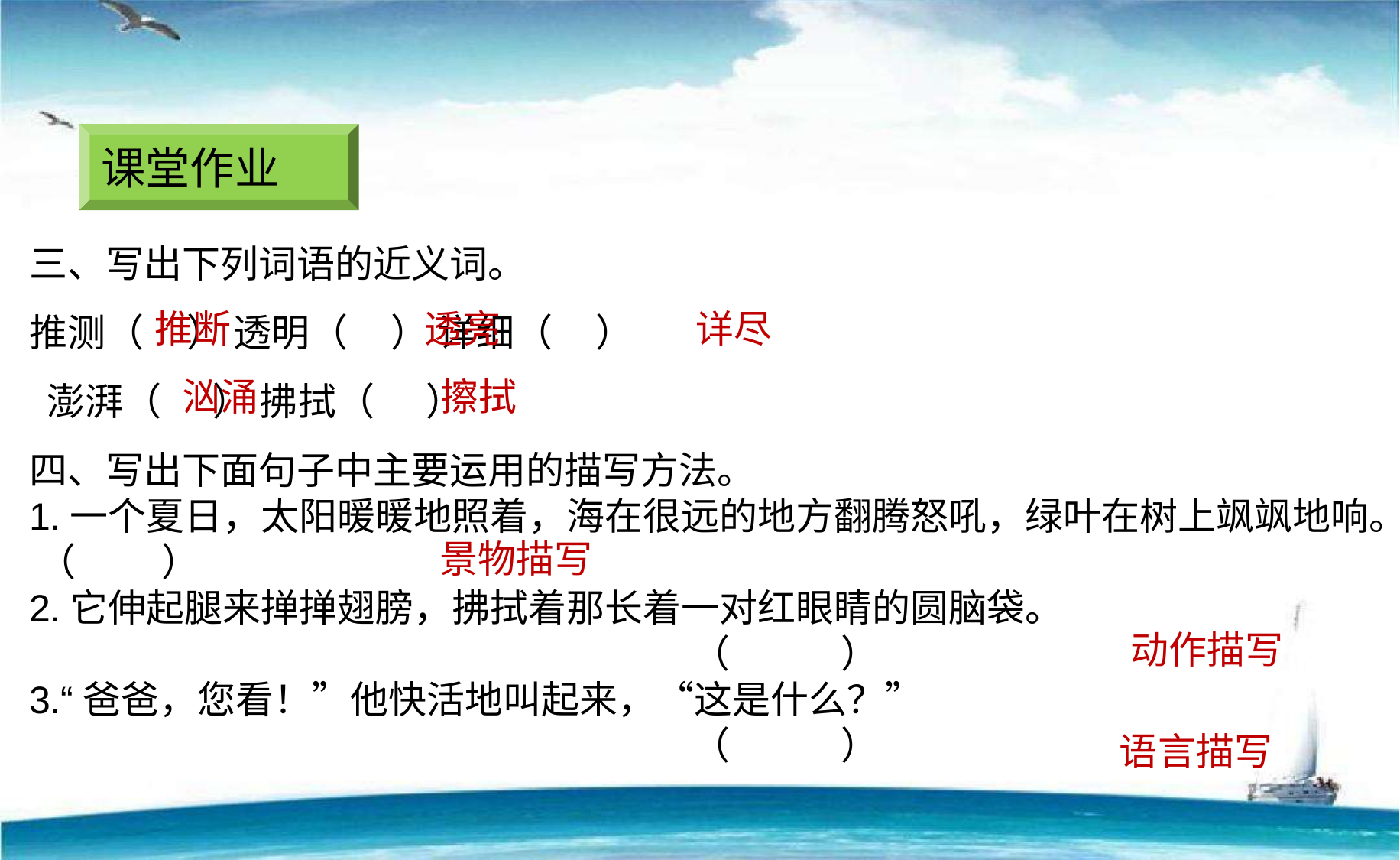

课堂作业
三、写出下列词语的近义词。
推测（     ） 透明（     ） 详细（     ）
 澎湃（      ） 拂拭（      ）
四、写出下面句子中主要运用的描写方法。
1.一个夏日，太阳暖暖地照着，海在很远的地方翻腾怒吼，绿叶在树上飒飒地响。 （          ）
2.它伸起腿来掸掸翅膀，拂拭着那长着一对红眼睛的圆脑袋。
                                                                            （             ）
3.“爸爸，您看！”他快活地叫起来，“这是什么？”
                                                                            （             ）
推断
透亮
详尽
汹涌
擦拭
景物描写
动作描写
语言描写